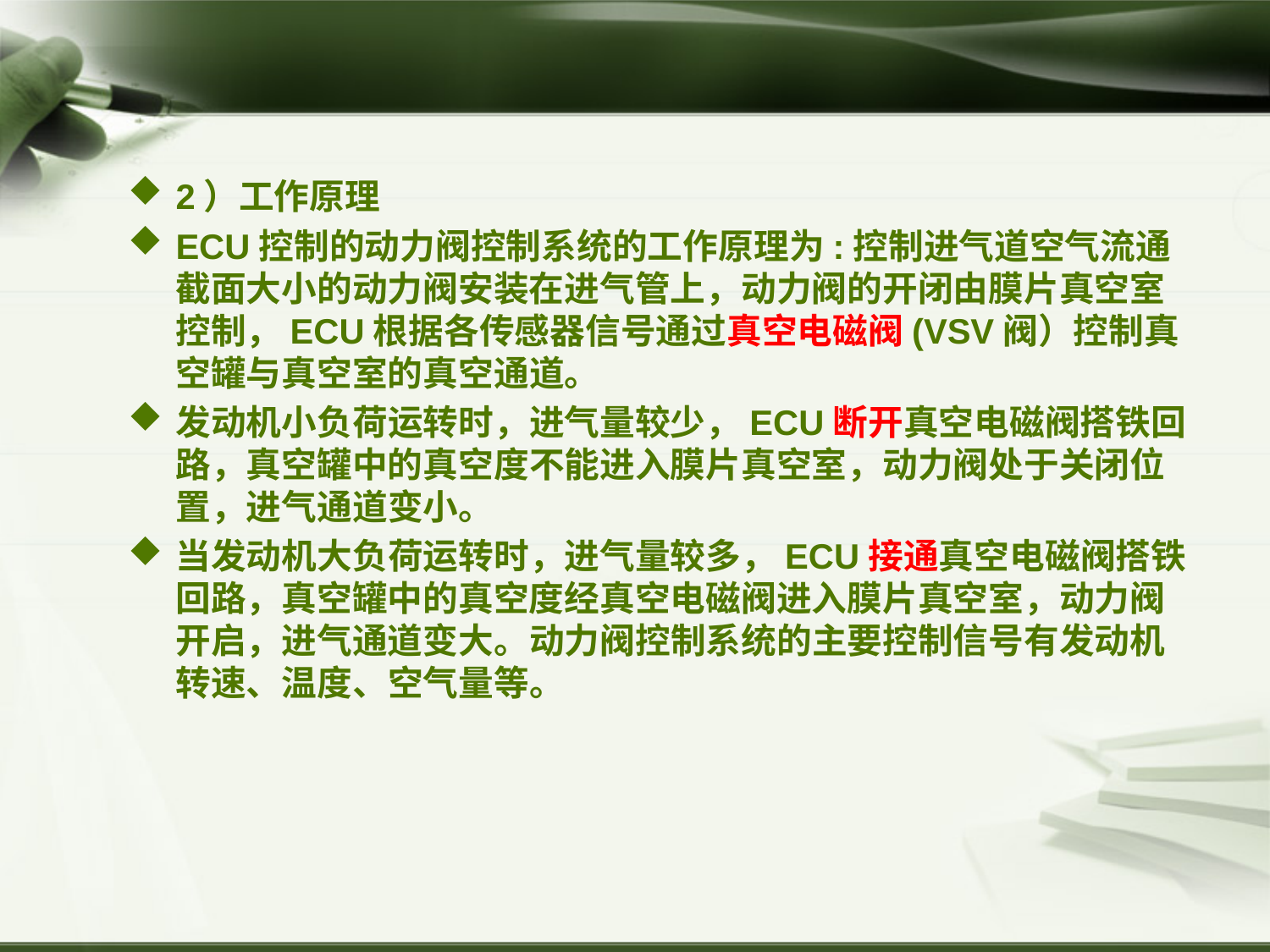

#
2）工作原理
ECU控制的动力阀控制系统的工作原理为:控制进气道空气流通截面大小的动力阀安装在进气管上，动力阀的开闭由膜片真空室控制，ECU根据各传感器信号通过真空电磁阀(VSV阀）控制真空罐与真空室的真空通道。
发动机小负荷运转时，进气量较少，ECU断开真空电磁阀搭铁回路，真空罐中的真空度不能进入膜片真空室，动力阀处于关闭位置，进气通道变小。
当发动机大负荷运转时，进气量较多，ECU接通真空电磁阀搭铁回路，真空罐中的真空度经真空电磁阀进入膜片真空室，动力阀开启，进气通道变大。动力阀控制系统的主要控制信号有发动机转速、温度、空气量等。